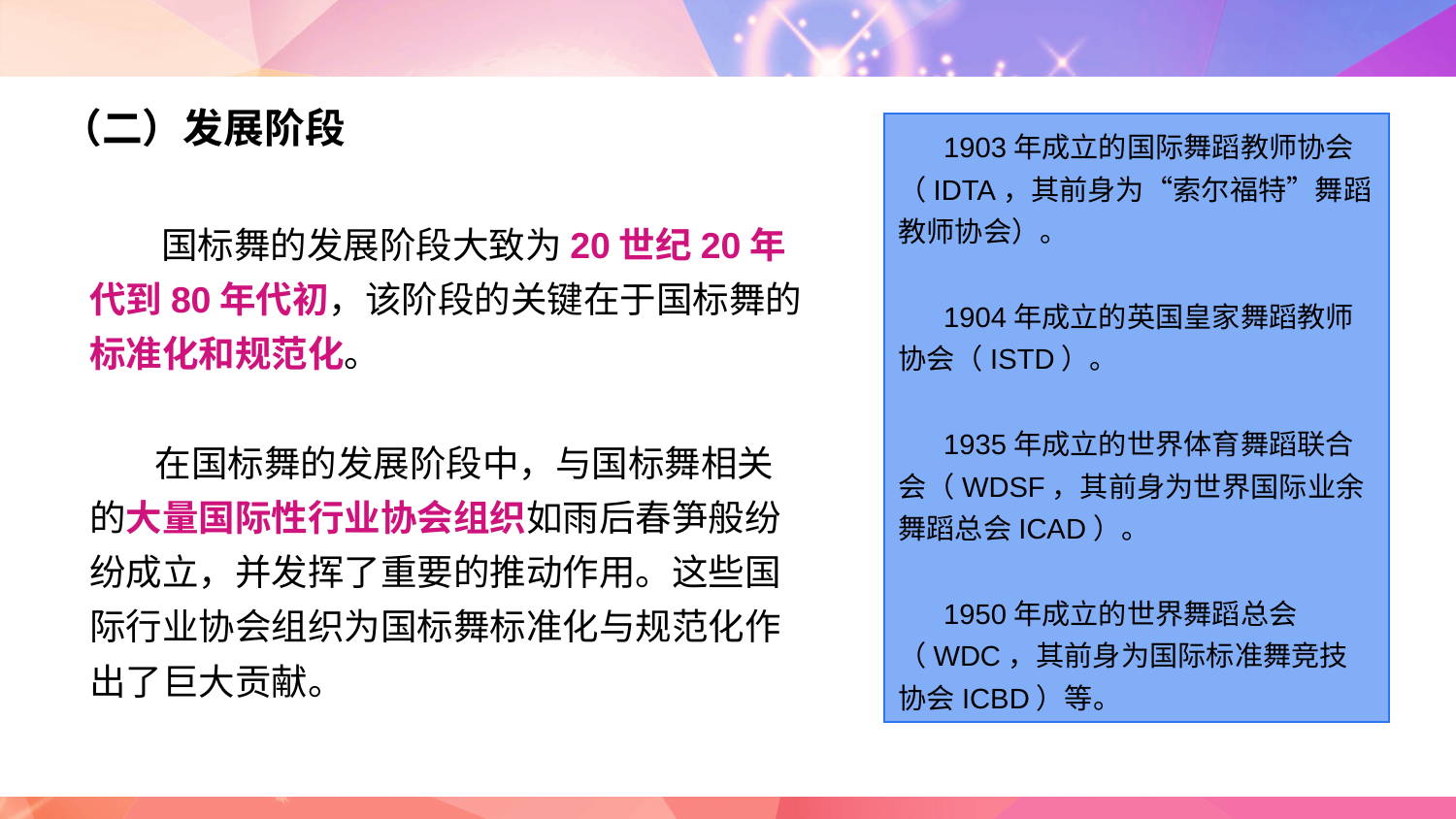

（二）发展阶段
1903年成立的国际舞蹈教师协会（IDTA，其前身为“索尔福特”舞蹈教师协会）。

1904年成立的英国皇家舞蹈教师协会（ISTD）。

1935年成立的世界体育舞蹈联合会（WDSF，其前身为世界国际业余舞蹈总会ICAD）。

1950年成立的世界舞蹈总会（WDC，其前身为国际标准舞竞技协会ICBD）等。
  国标舞的发展阶段大致为20世纪20年代到80年代初，该阶段的关键在于国标舞的标准化和规范化。

 在国标舞的发展阶段中，与国标舞相关的大量国际性行业协会组织如雨后春笋般纷纷成立，并发挥了重要的推动作用。这些国际行业协会组织为国标舞标准化与规范化作出了巨大贡献。